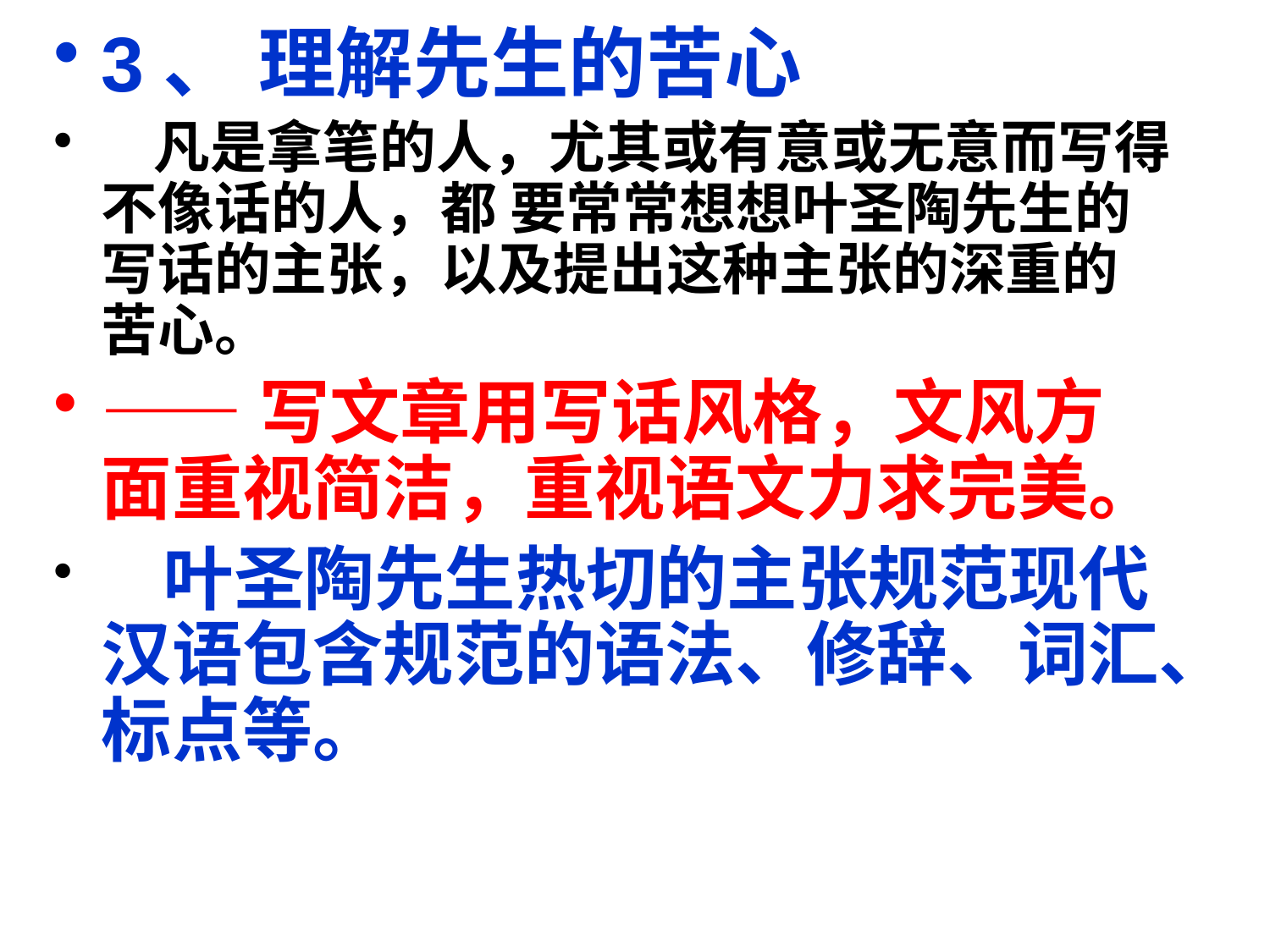

3、 理解先生的苦心
   凡是拿笔的人，尤其或有意或无意而写得不像话的人，都 要常常想想叶圣陶先生的写话的主张，以及提出这种主张的深重的苦心。
——写文章用写话风格，文风方面重视简洁，重视语文力求完美。
   叶圣陶先生热切的主张规范现代汉语包含规范的语法、修辞、词汇、标点等。